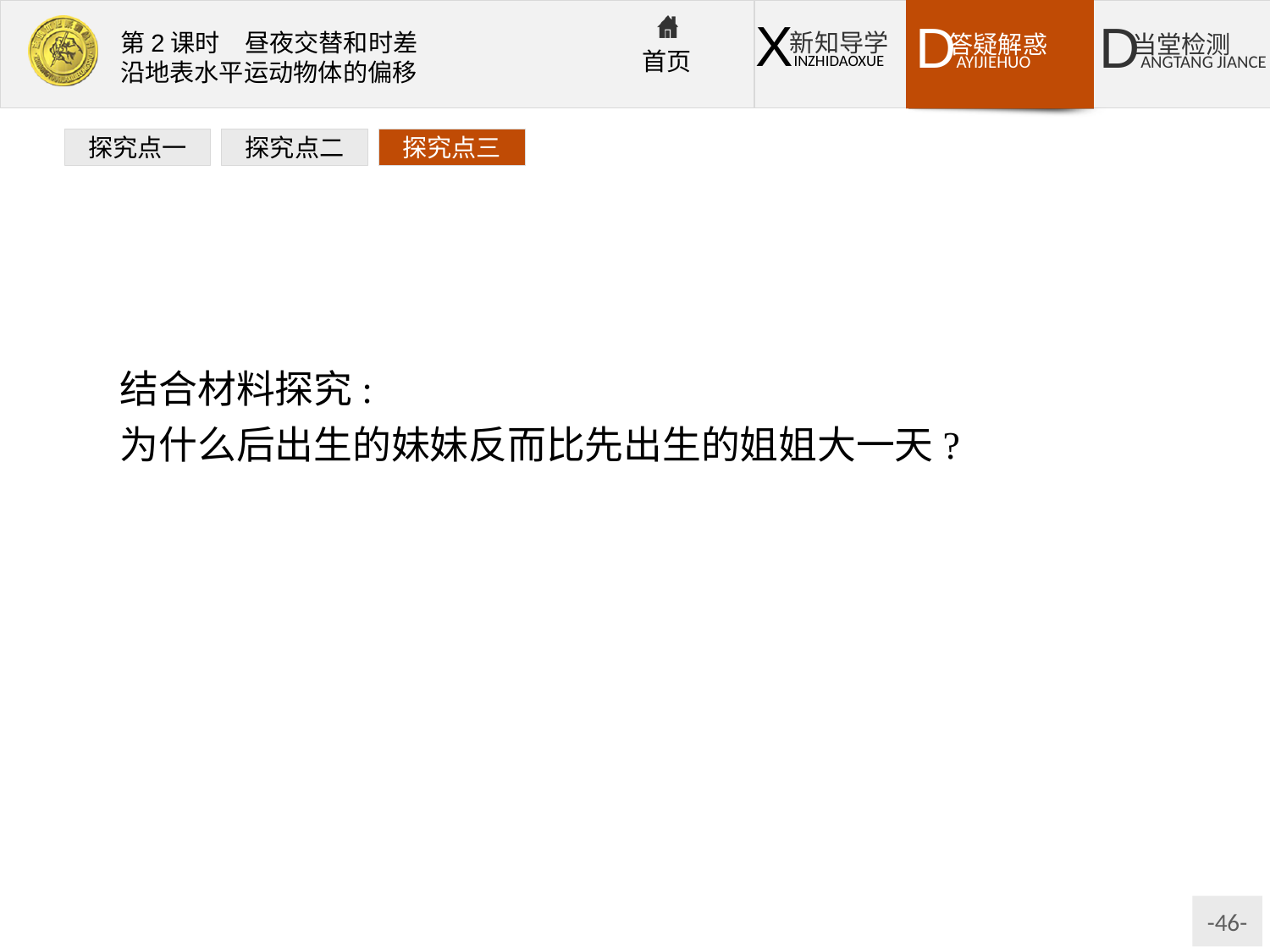

探究点一
探究点二
探究点三
结合材料探究:
为什么后出生的妹妹反而比先出生的姐姐大一天?
提示:这对孪生姐妹出生时,客轮自西向东越过国际日界线,日期减一天。假设姐姐出生时日期是3月5日,妹妹在国际日界线东侧出生,日期为3月4日,妹妹反而比姐姐大一天。